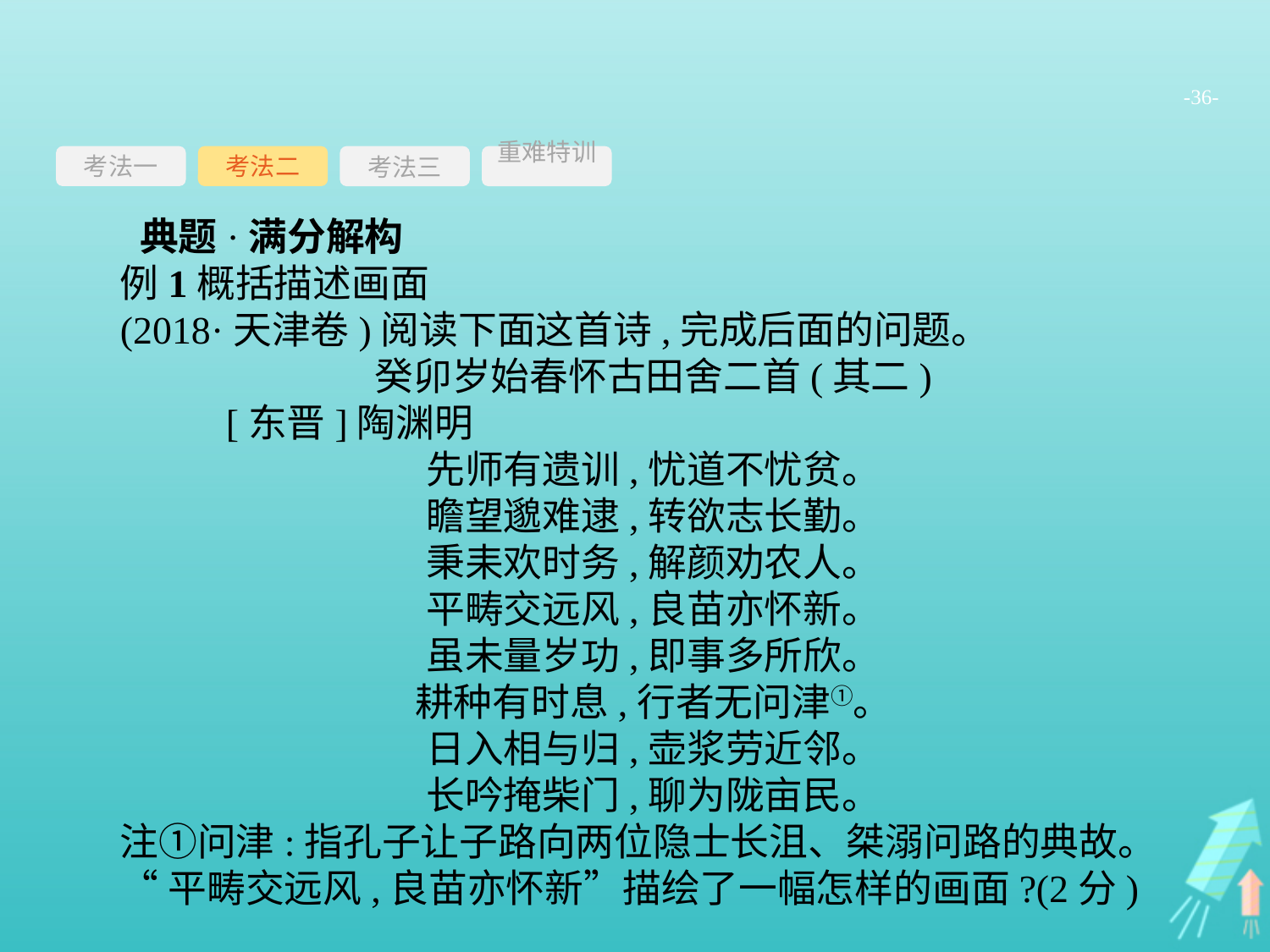

-36-
考法一
考法三
重难特训
考法二
典题·满分解构
例1概括描述画面
(2018·天津卷)阅读下面这首诗,完成后面的问题。
癸卯岁始春怀古田舍二首(其二)
	[东晋]陶渊明
先师有遗训,忧道不忧贫。
瞻望邈难逮,转欲志长勤。
秉耒欢时务,解颜劝农人。
平畴交远风,良苗亦怀新。
虽未量岁功,即事多所欣。
耕种有时息,行者无问津①。
日入相与归,壶浆劳近邻。
长吟掩柴门,聊为陇亩民。
注①问津:指孔子让子路向两位隐士长沮、桀溺问路的典故。
“平畴交远风,良苗亦怀新”描绘了一幅怎样的画面?(2分)